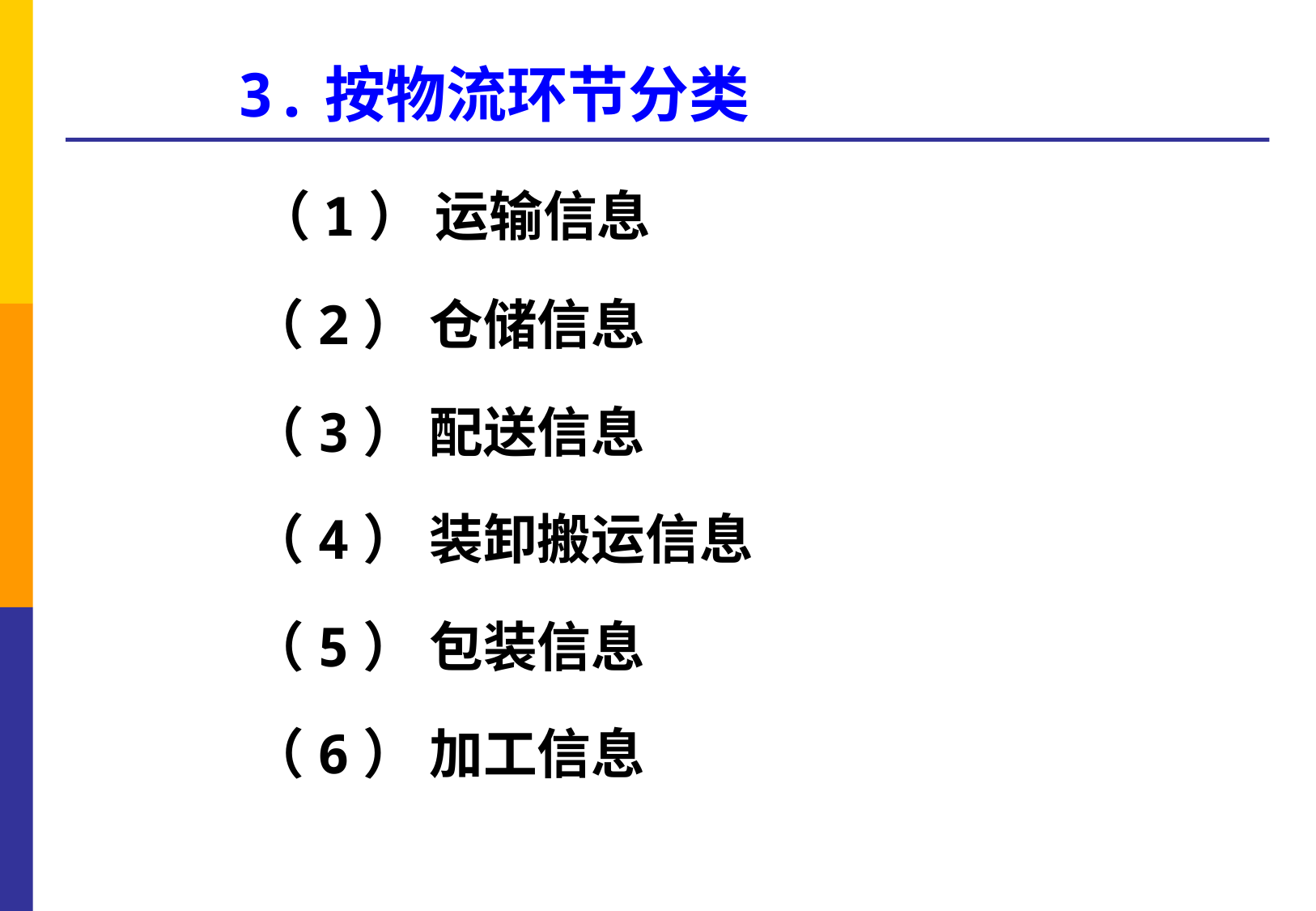

3.按物流环节分类
   （1） 运输信息
   （2） 仓储信息
   （3） 配送信息
   （4） 装卸搬运信息
   （5） 包装信息
   （6） 加工信息